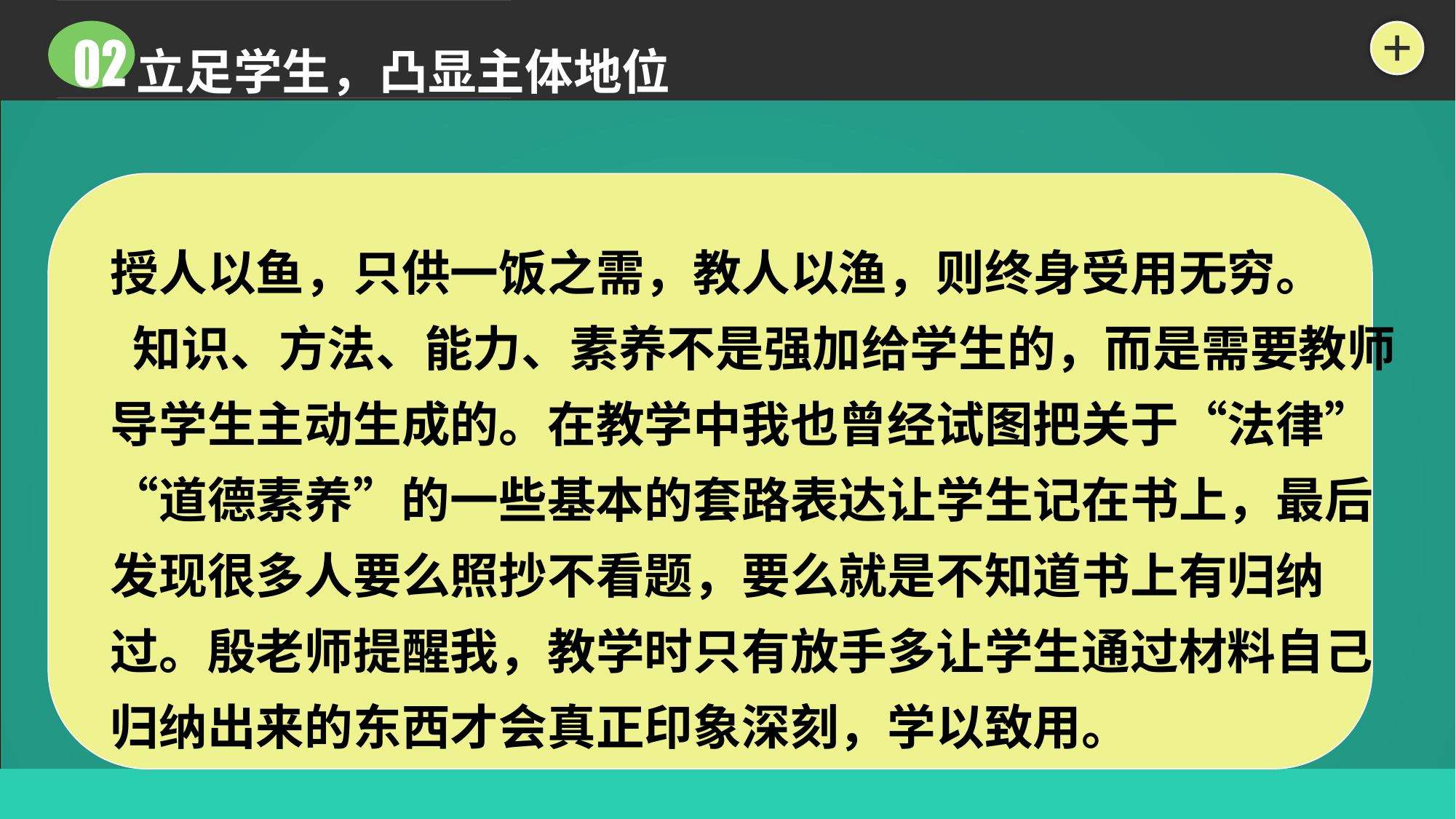

立足学生，凸显主体地位

授人以鱼，只供一饭之需，教人以渔，则终身受用无穷。
 知识、方法、能力、素养不是强加给学生的，而是需要教师导学生主动生成的。在教学中我也曾经试图把关于“法律”“道德素养”的一些基本的套路表达让学生记在书上，最后发现很多人要么照抄不看题，要么就是不知道书上有归纳过。殷老师提醒我，教学时只有放手多让学生通过材料自己归纳出来的东西才会真正印象深刻，学以致用。